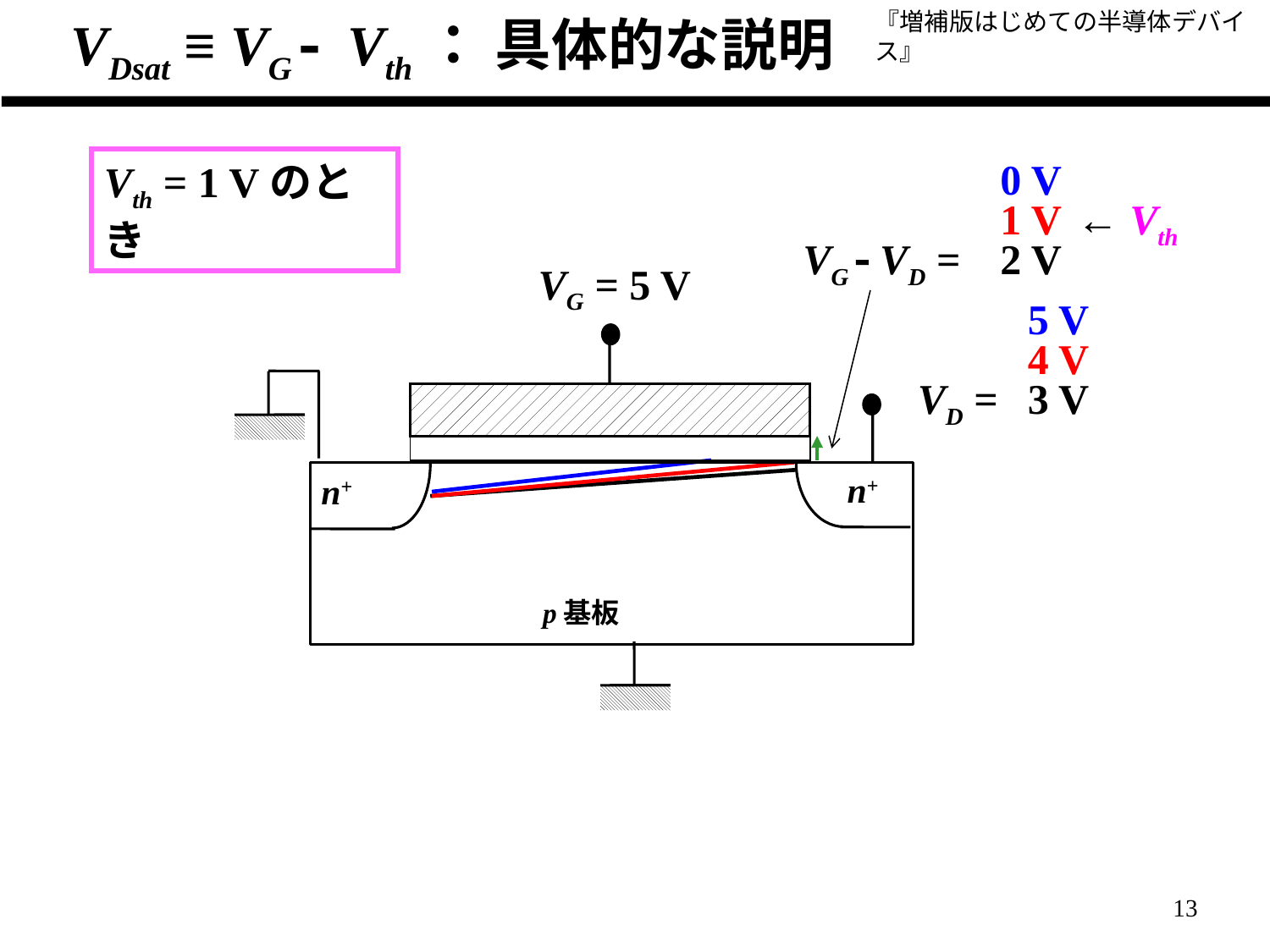

VDsat ≡ VG − Vth： 具体的な説明
0 V
Vth = 1 Vのとき
1 V
← Vth
2 V
VG − VD =
VG = 5 V
5 V

4 V

VD =
3 V

n+

n+

p基板